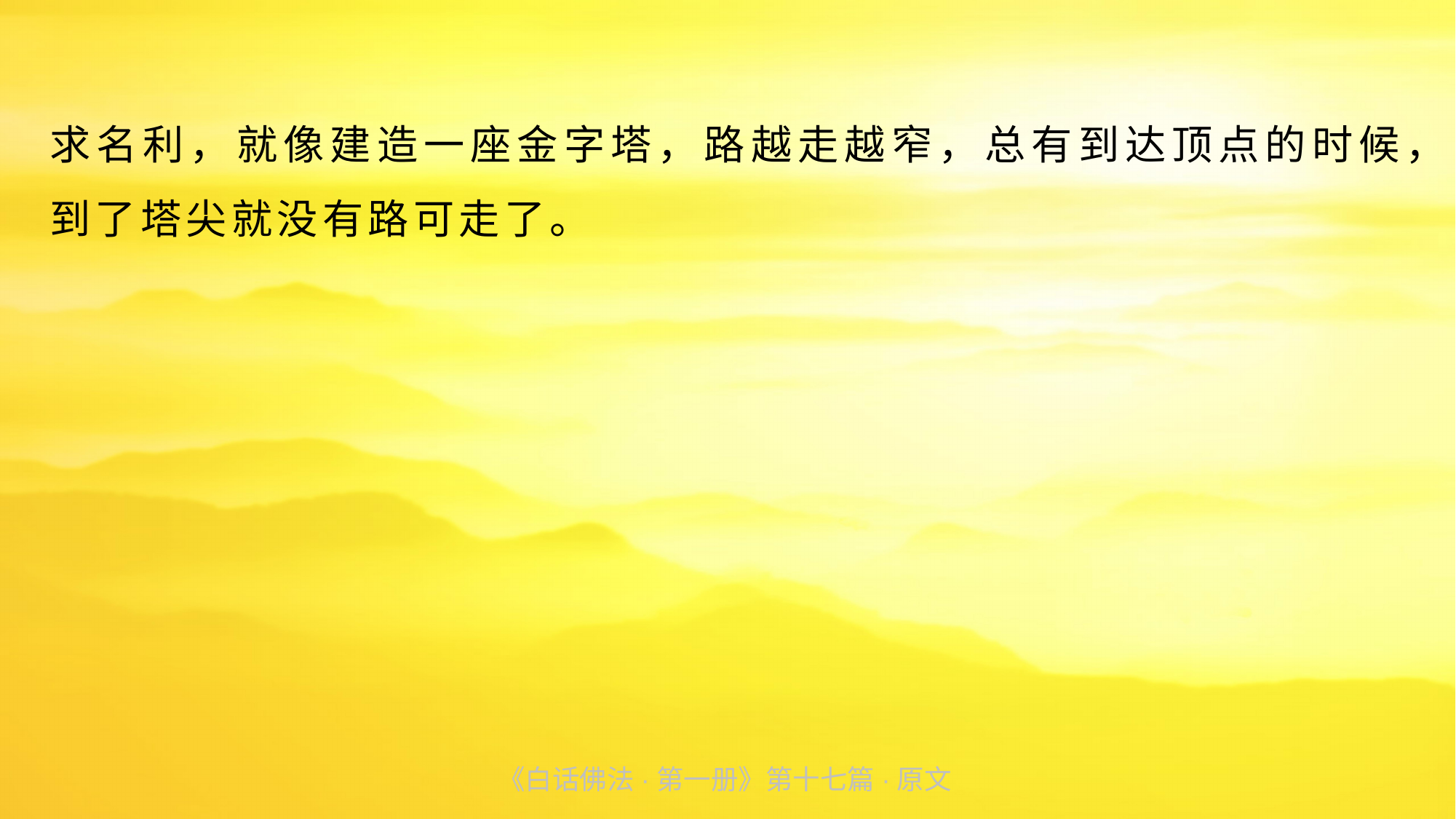

求名利，就像建造一座金字塔，路越走越窄，总有到达顶点的时候，到了塔尖就没有路可走了。
《白话佛法·第一册》第十七篇·原文